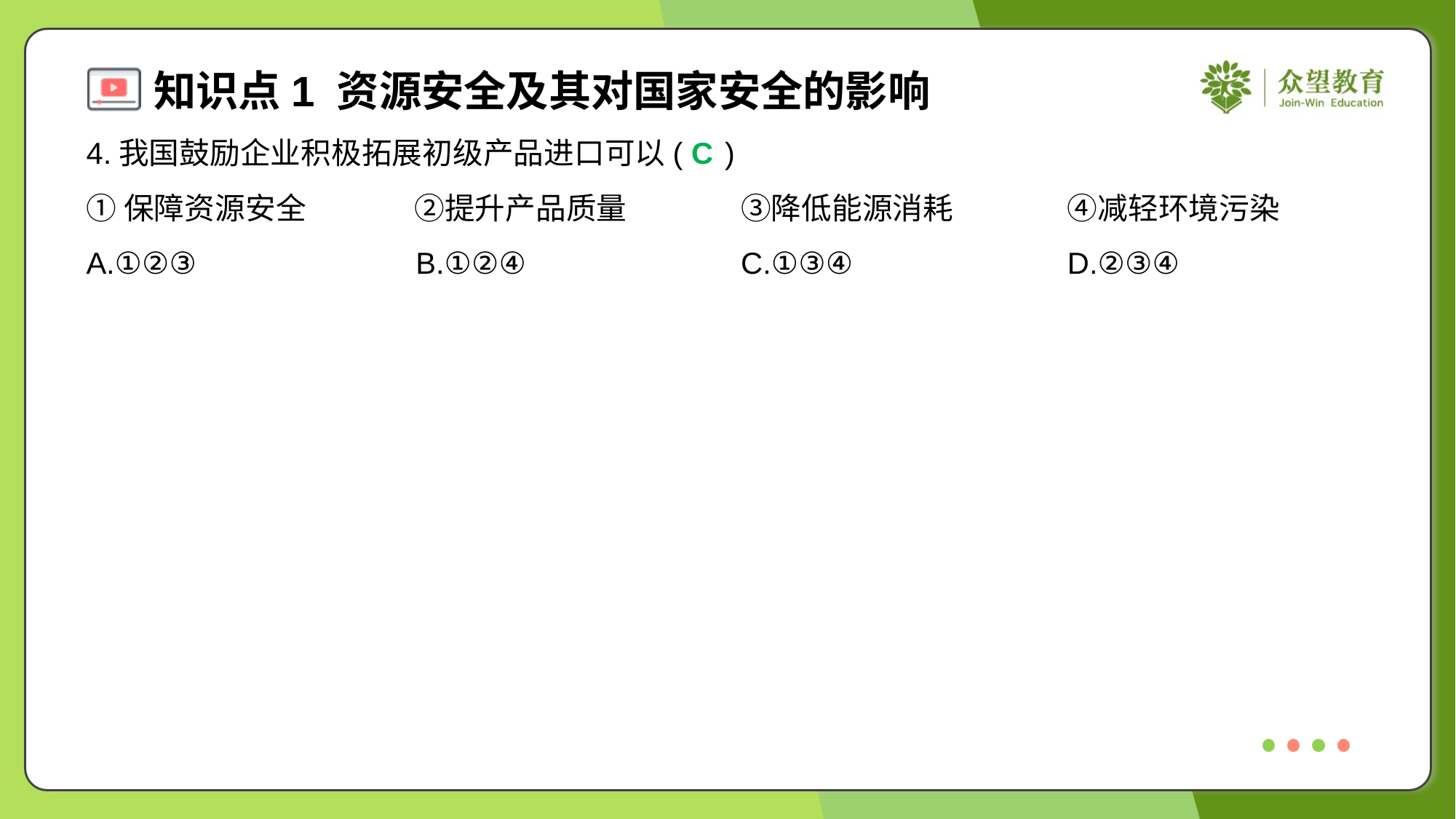

4.我国鼓励企业积极拓展初级产品进口可以(     )
C
①保障资源安全	②提升产品质量	③降低能源消耗	④减轻环境污染
A.①②③	B.①②④	C.①③④	D.②③④